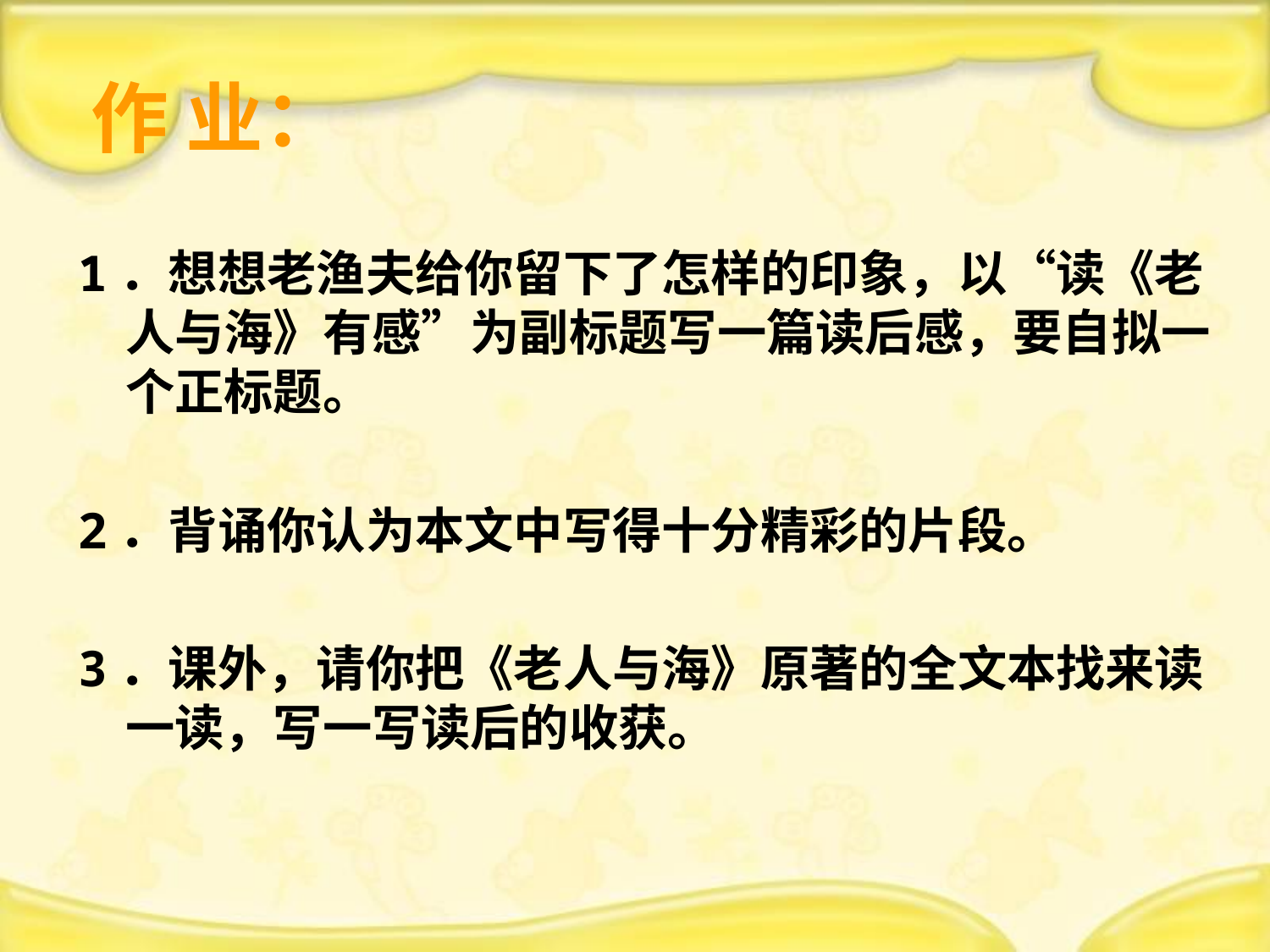

# 作 业：
1．想想老渔夫给你留下了怎样的印象，以“读《老  人与海》有感”为副标题写一篇读后感，要自拟一个正标题。

2．背诵你认为本文中写得十分精彩的片段。

3．课外，请你把《老人与海》原著的全文本找来读一读，写一写读后的收获。